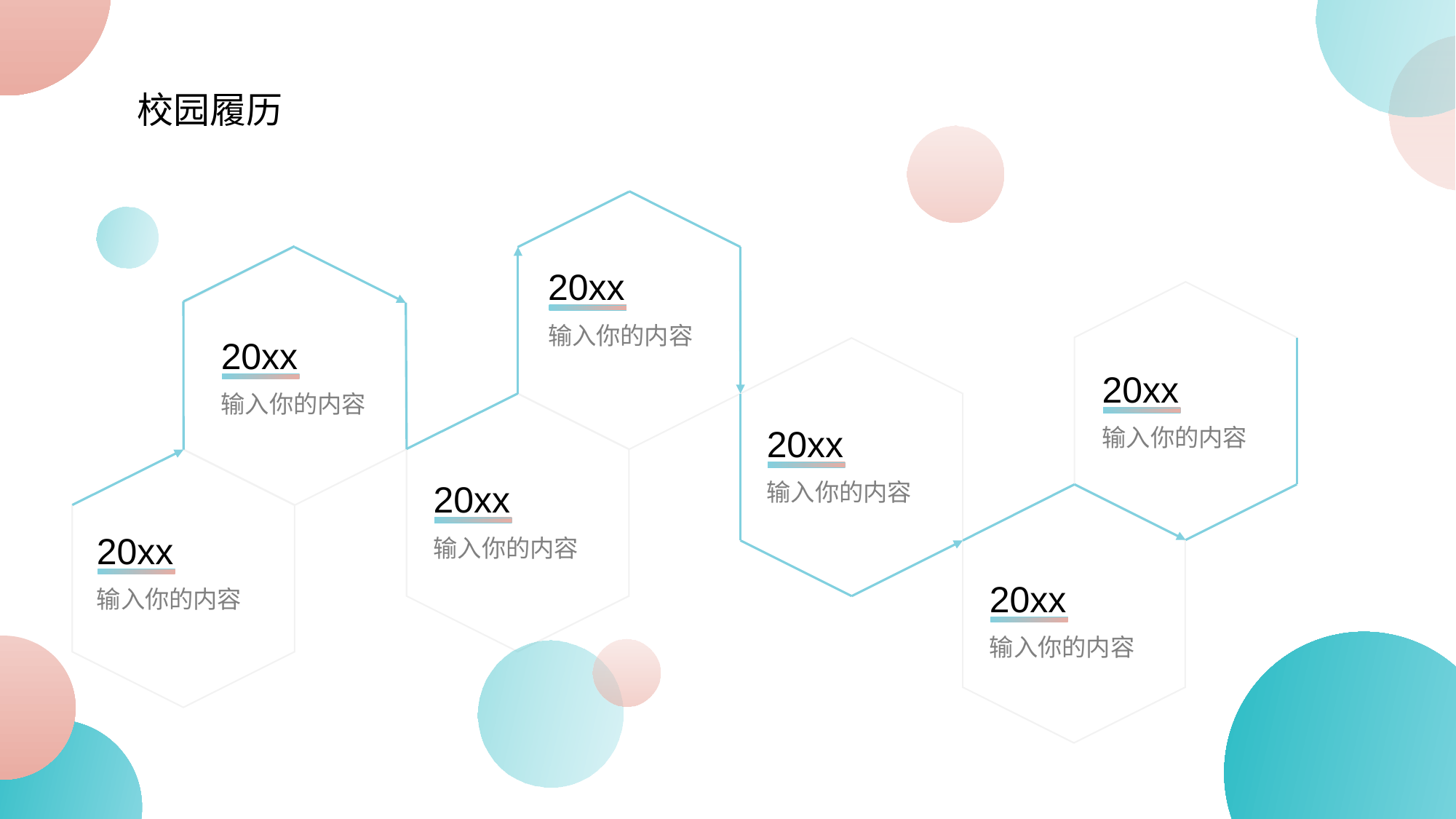

校园履历

20xx

输入你的内容

20xx

输入你的内容

20xx

输入你的内容

20xx

输入你的内容

20xx

输入你的内容

20xx

输入你的内容
20xx

输入你的内容